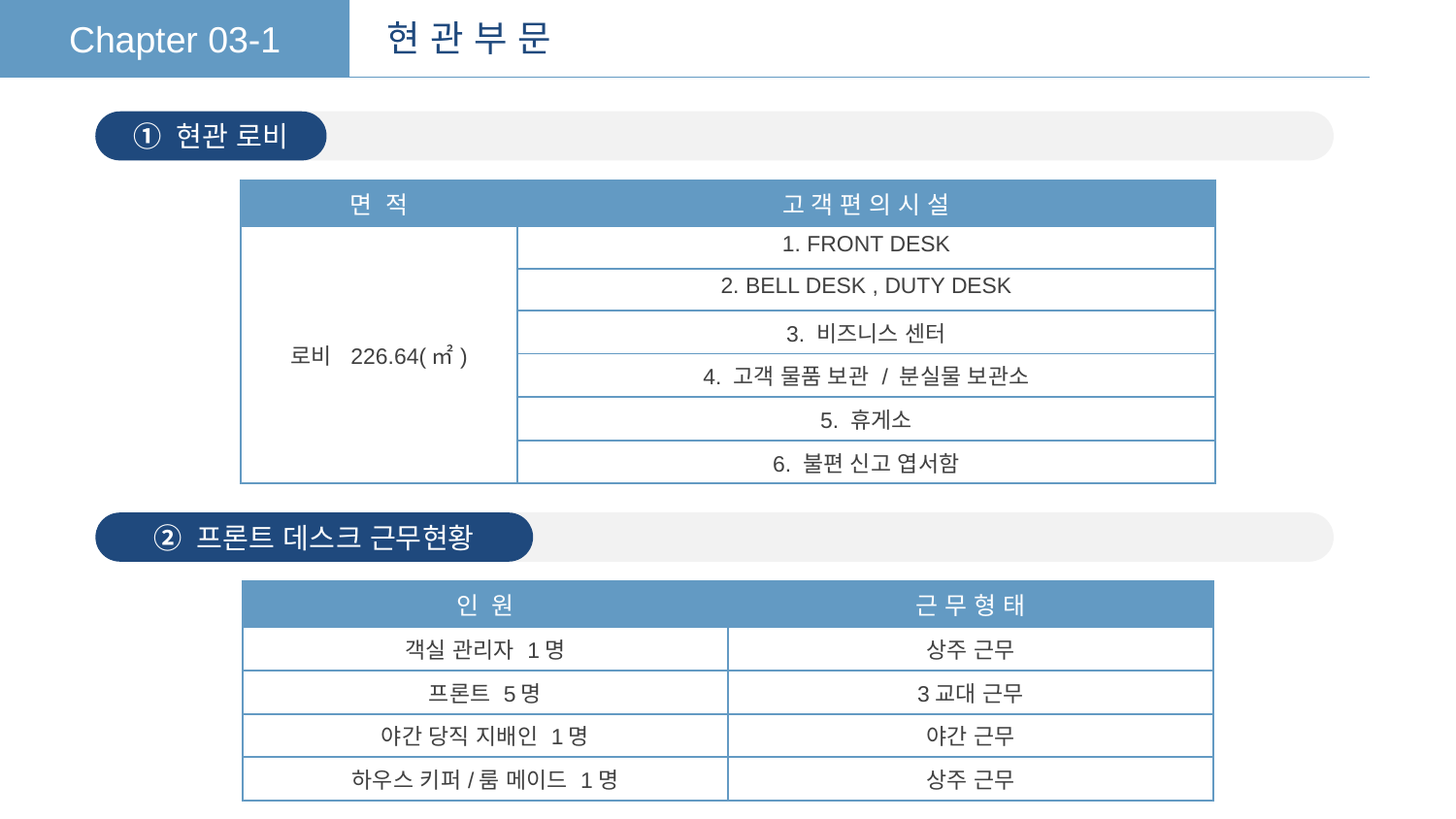

Chapter 03-1
현 관 부 문
① 현관 로비

| 면 적 | 고 객 편 의 시 설 |
| --- | --- |
| 로비 226.64(㎡) | 1. FRONT DESK |
|  | 2. BELL DESK , DUTY DESK |
|  | 3. 비즈니스 센터 |
|  | 4. 고객 물품 보관 / 분실물 보관소 |
|  | 5. 휴게소 |
|  | 6. 불편 신고 엽서함 |
② 프론트 데스크 근무현황

| 인 원 | 근 무 형 태 |
| --- | --- |
| 객실 관리자 1명 | 상주 근무 |
| 프론트 5명 | 3교대 근무 |
| 야간 당직 지배인 1명 | 야간 근무 |
| 하우스 키퍼/룸 메이드 1명 | 상주 근무 |